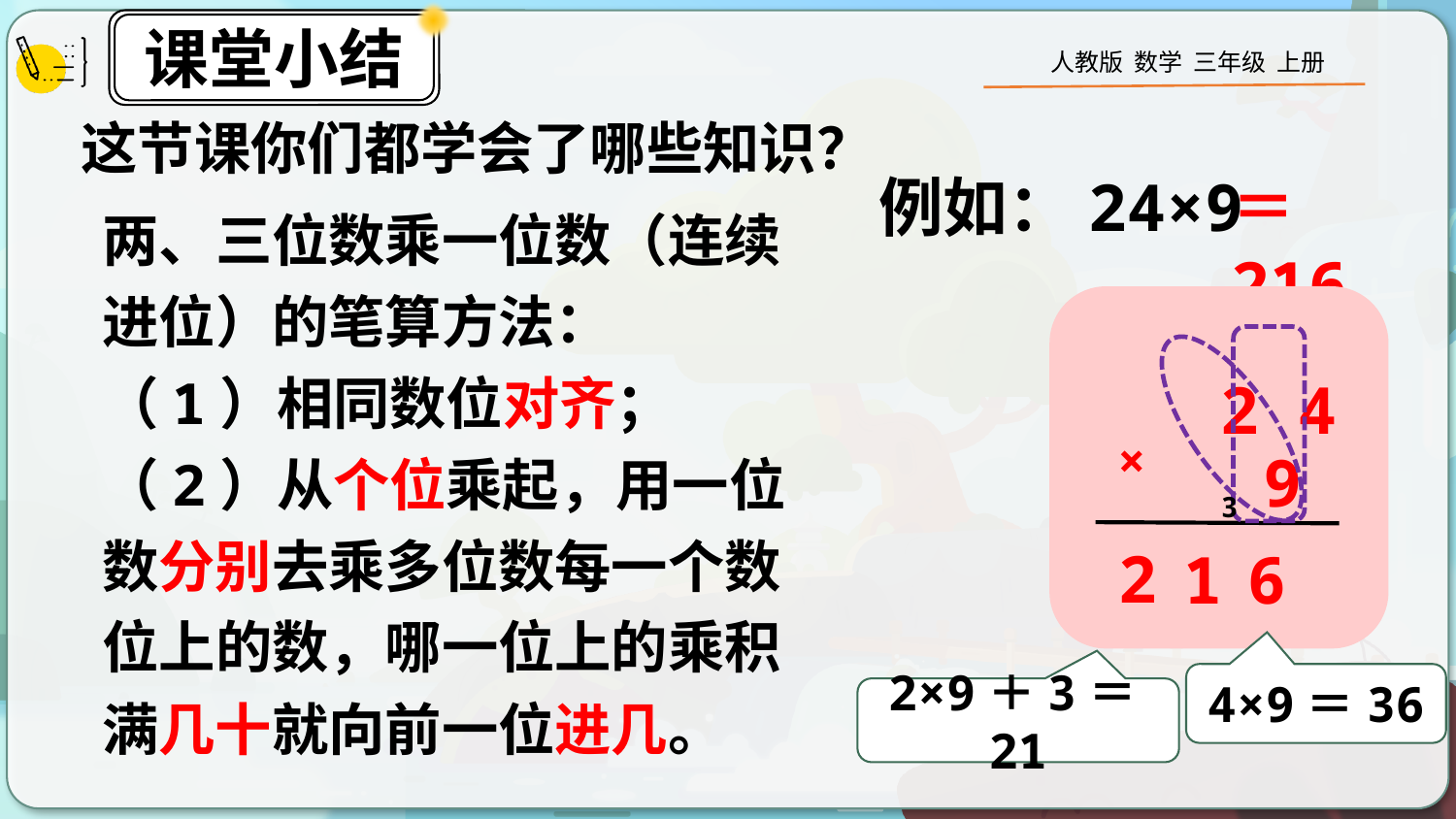

这节课你们都学会了哪些知识？
例如：24×9
＝216
两、三位数乘一位数（连续进位）的笔算方法：
（1）相同数位对齐；
（2）从个位乘起，用一位数分别去乘多位数每一个数位上的数，哪一位上的乘积满几十就向前一位进几。

      2 4
  9
×
3
2
1
6
4×9＝36
2×9＋3＝21